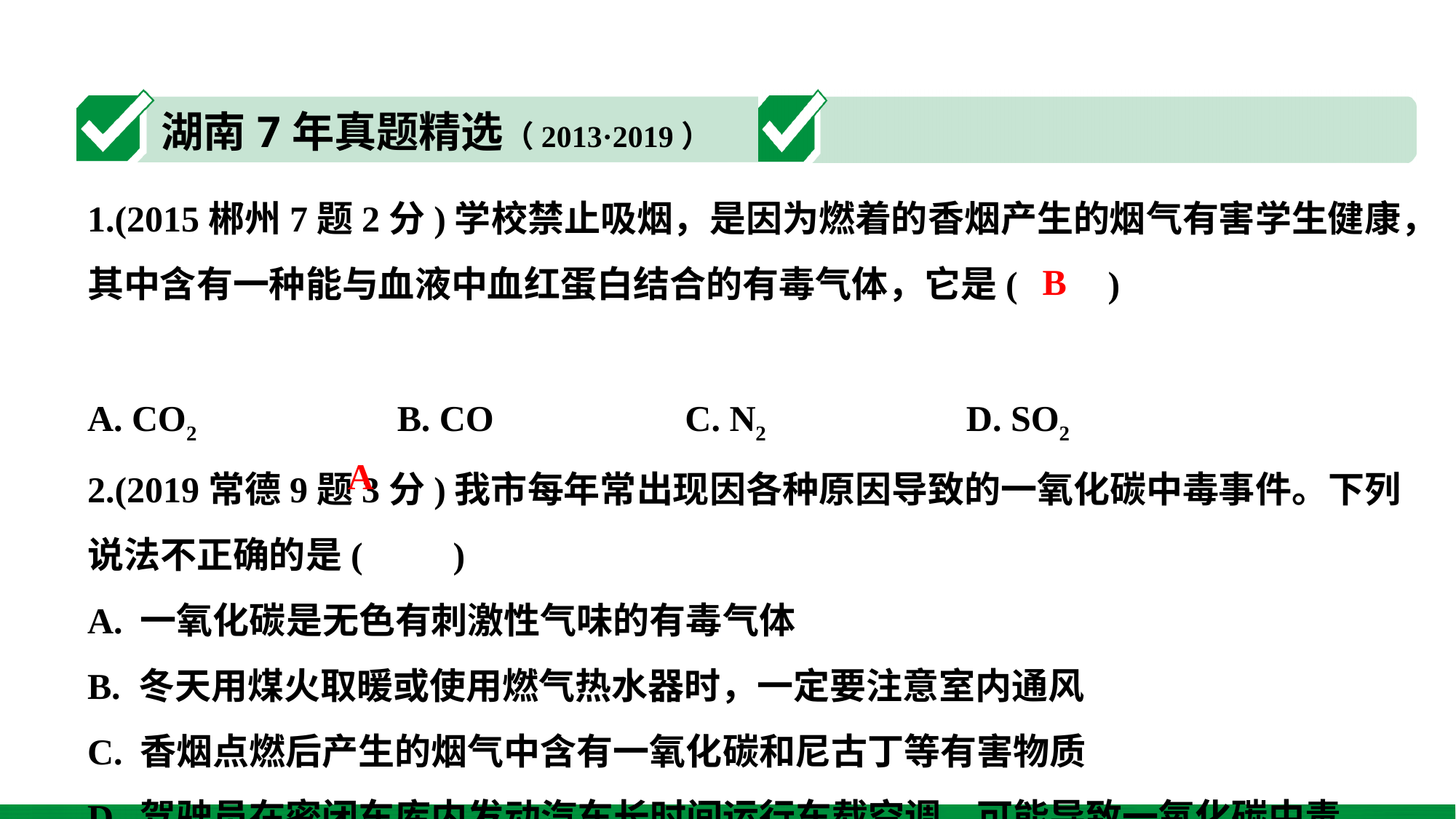

1.(2015郴州7题2分)学校禁止吸烟，是因为燃着的香烟产生的烟气有害学生健康，其中含有一种能与血液中血红蛋白结合的有毒气体，它是(　　)
A. CO2                      B. CO                     C. N2                      D. SO2
2.(2019常德9题3分)我市每年常出现因各种原因导致的一氧化碳中毒事件。下列说法不正确的是(　　)
A. 一氧化碳是无色有刺激性气味的有毒气体
B. 冬天用煤火取暖或使用燃气热水器时，一定要注意室内通风
C. 香烟点燃后产生的烟气中含有一氧化碳和尼古丁等有害物质
D. 驾驶员在密闭车库内发动汽车长时间运行车载空调，可能导致一氧化碳中毒
B
A